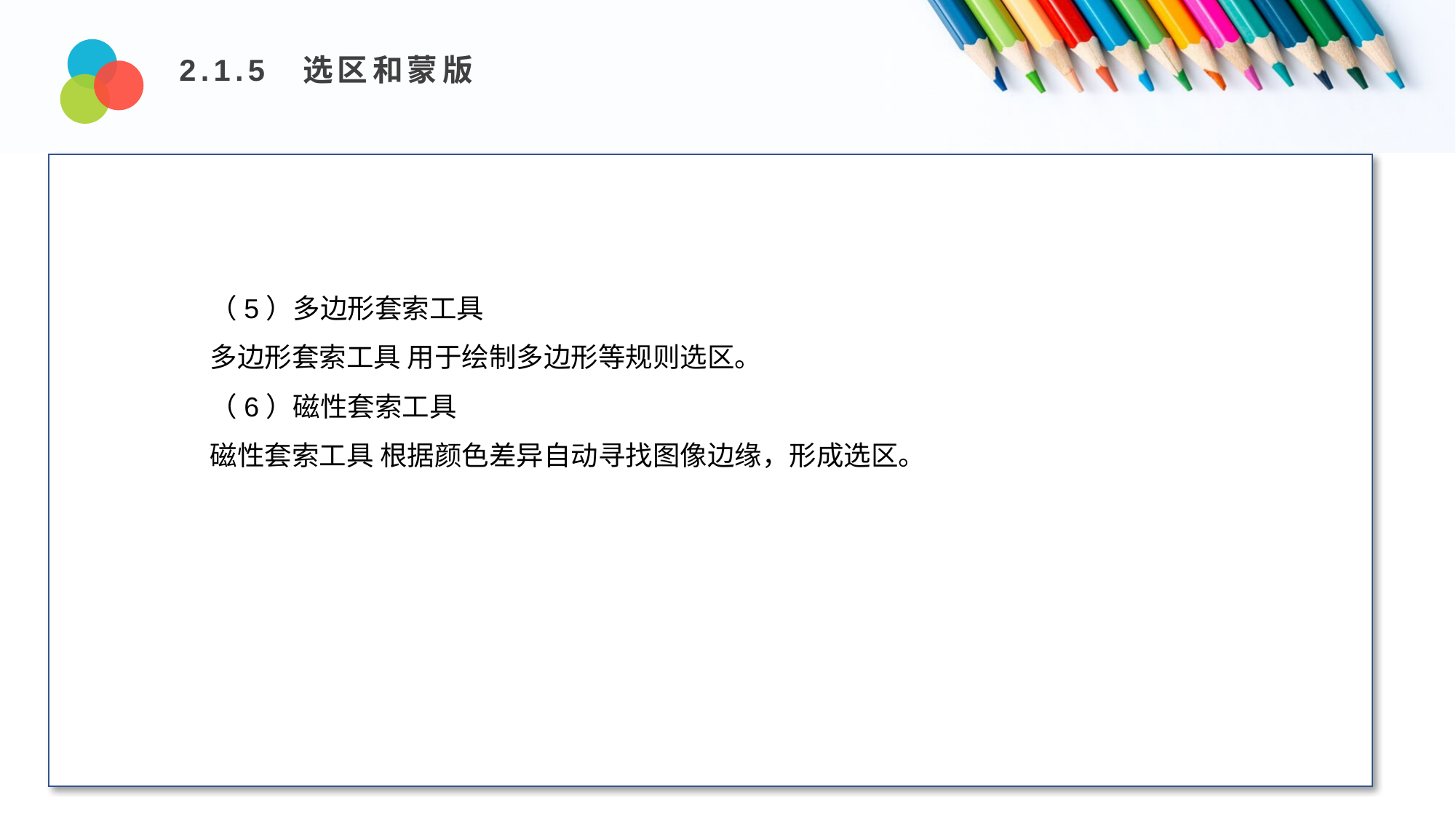

2.1.5  选区和蒙版
Design and Production
（5）多边形套索工具
多边形套索工具 用于绘制多边形等规则选区。
（6）磁性套索工具
磁性套索工具 根据颜色差异自动寻找图像边缘，形成选区。